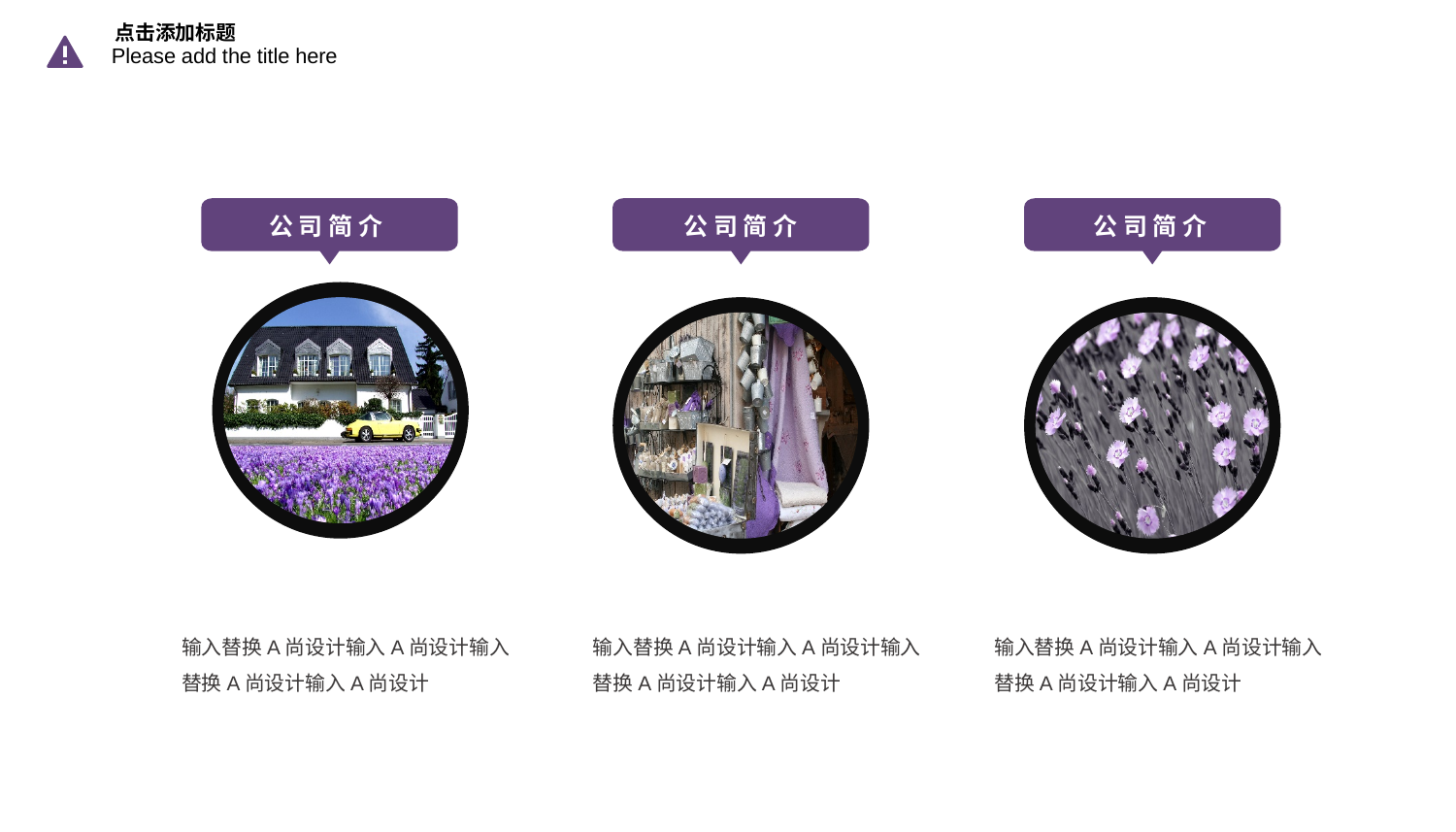

点击添加标题

Please add the title here

公 司 简 介
公 司 简 介
公 司 简 介

输入替换A尚设计输入A尚设计输入替换A尚设计输入A尚设计
输入替换A尚设计输入A尚设计输入替换A尚设计输入A尚设计
输入替换A尚设计输入A尚设计输入替换A尚设计输入A尚设计